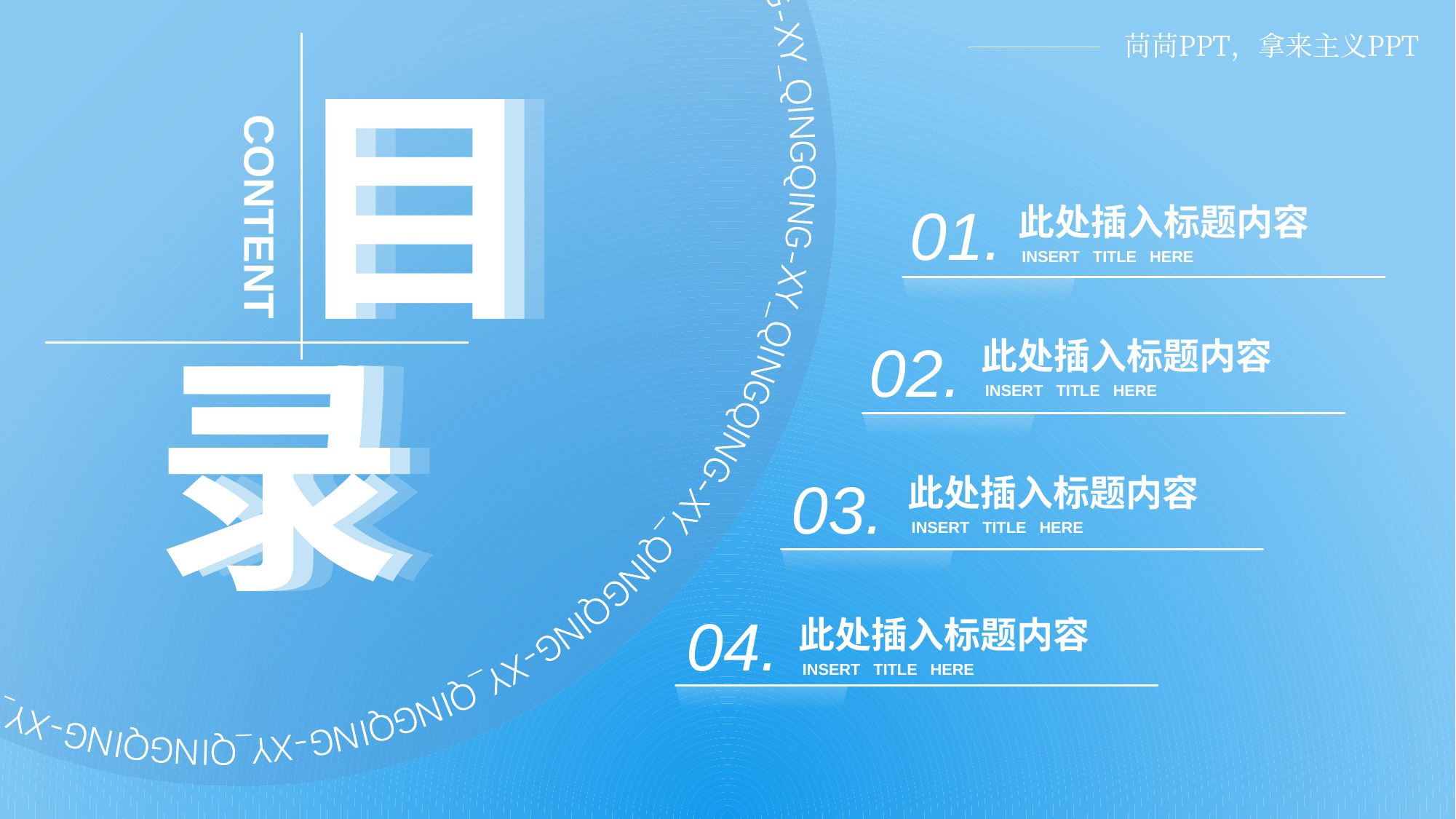

CONTENT
01.
此处插入标题内容
INSERT   TITLE   HERE

02.
此处插入标题内容

INSERT   TITLE   HERE

03.
此处插入标题内容
INSERT   TITLE   HERE

04.
此处插入标题内容
INSERT   TITLE   HERE